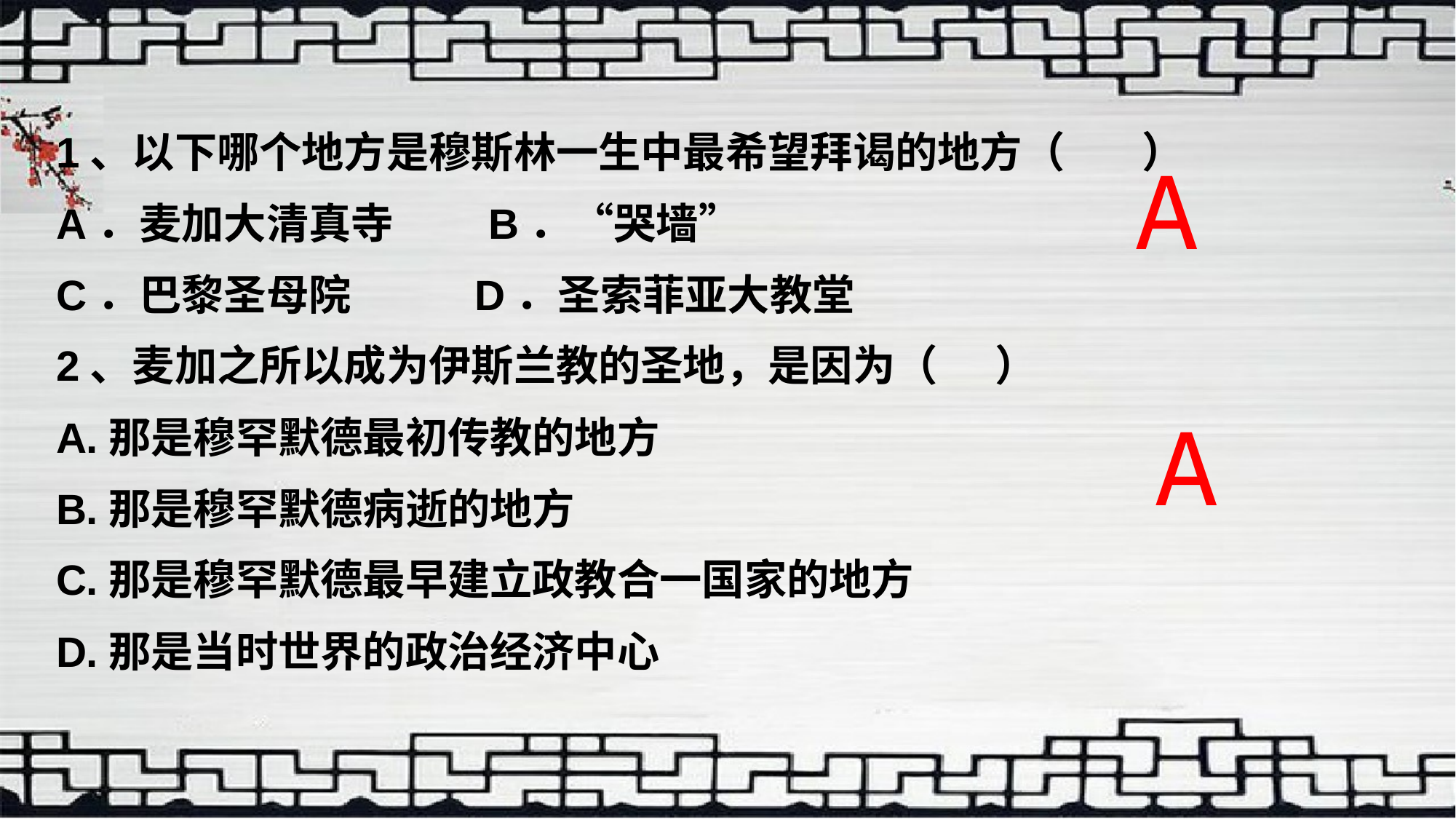

1、以下哪个地方是穆斯林一生中最希望拜谒的地方（        ）
A．麦加大清真寺　　B．“哭墙”
C．巴黎圣母院　　   D．圣索菲亚大教堂
2、麦加之所以成为伊斯兰教的圣地，是因为（      ）
A.那是穆罕默德最初传教的地方
B.那是穆罕默德病逝的地方
C.那是穆罕默德最早建立政教合一国家的地方
D.那是当时世界的政治经济中心
A
A